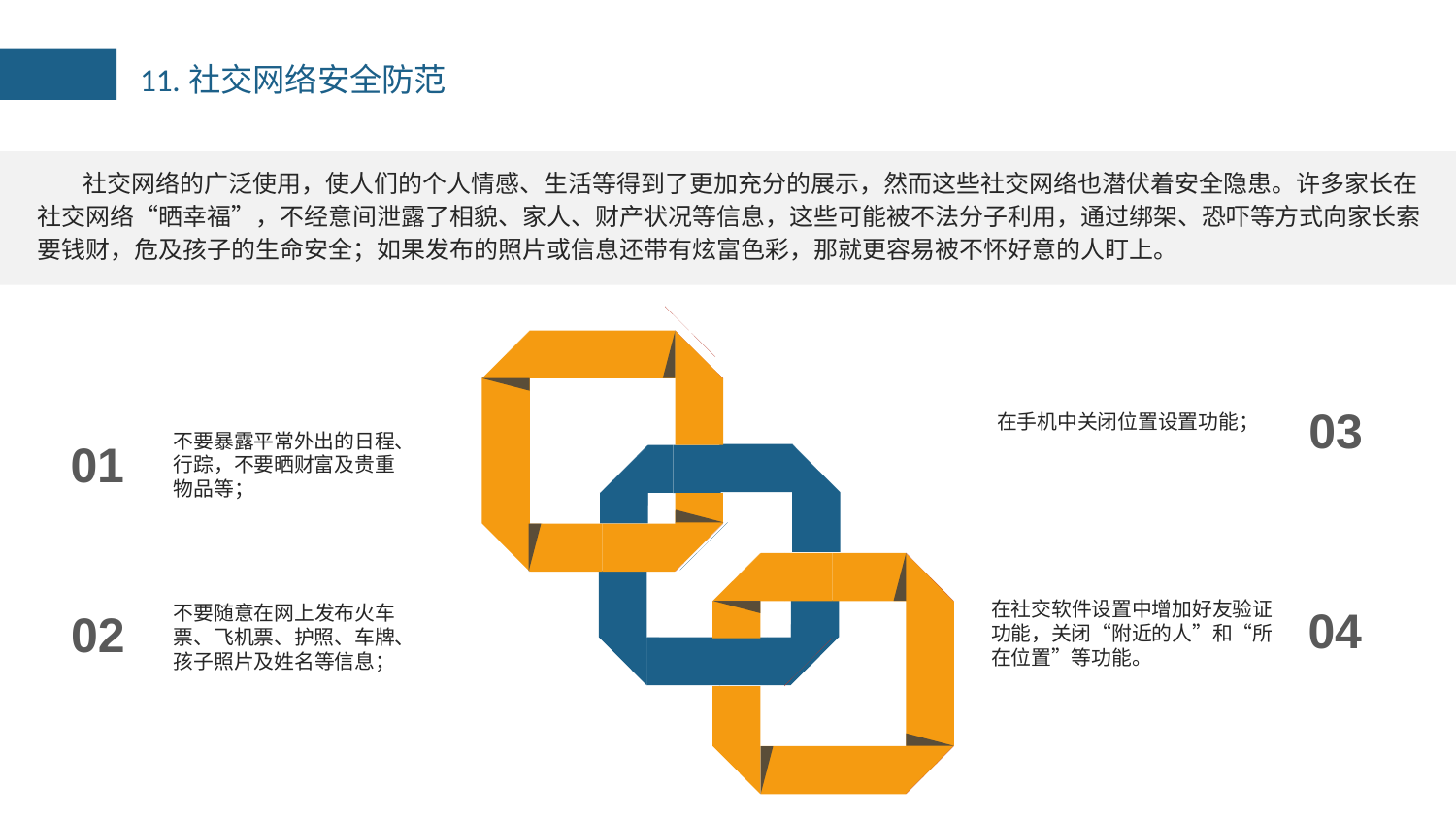

11.社交网络安全防范

社交网络的广泛使用，使人们的个人情感、生活等得到了更加充分的展示，然而这些社交网络也潜伏着安全隐患。许多家长在社交网络“晒幸福”，不经意间泄露了相貌、家人、财产状况等信息，这些可能被不法分子利用，通过绑架、恐吓等方式向家长索要钱财，危及孩子的生命安全；如果发布的照片或信息还带有炫富色彩，那就更容易被不怀好意的人盯上。

03
在手机中关闭位置设置功能；
不要暴露平常外出的日程、行踪，不要晒财富及贵重物品等；
01

在社交软件设置中增加好友验证功能，关闭“附近的人”和“所在位置”等功能。
04
不要随意在网上发布火车票、飞机票、护照、车牌、孩子照片及姓名等信息；
02